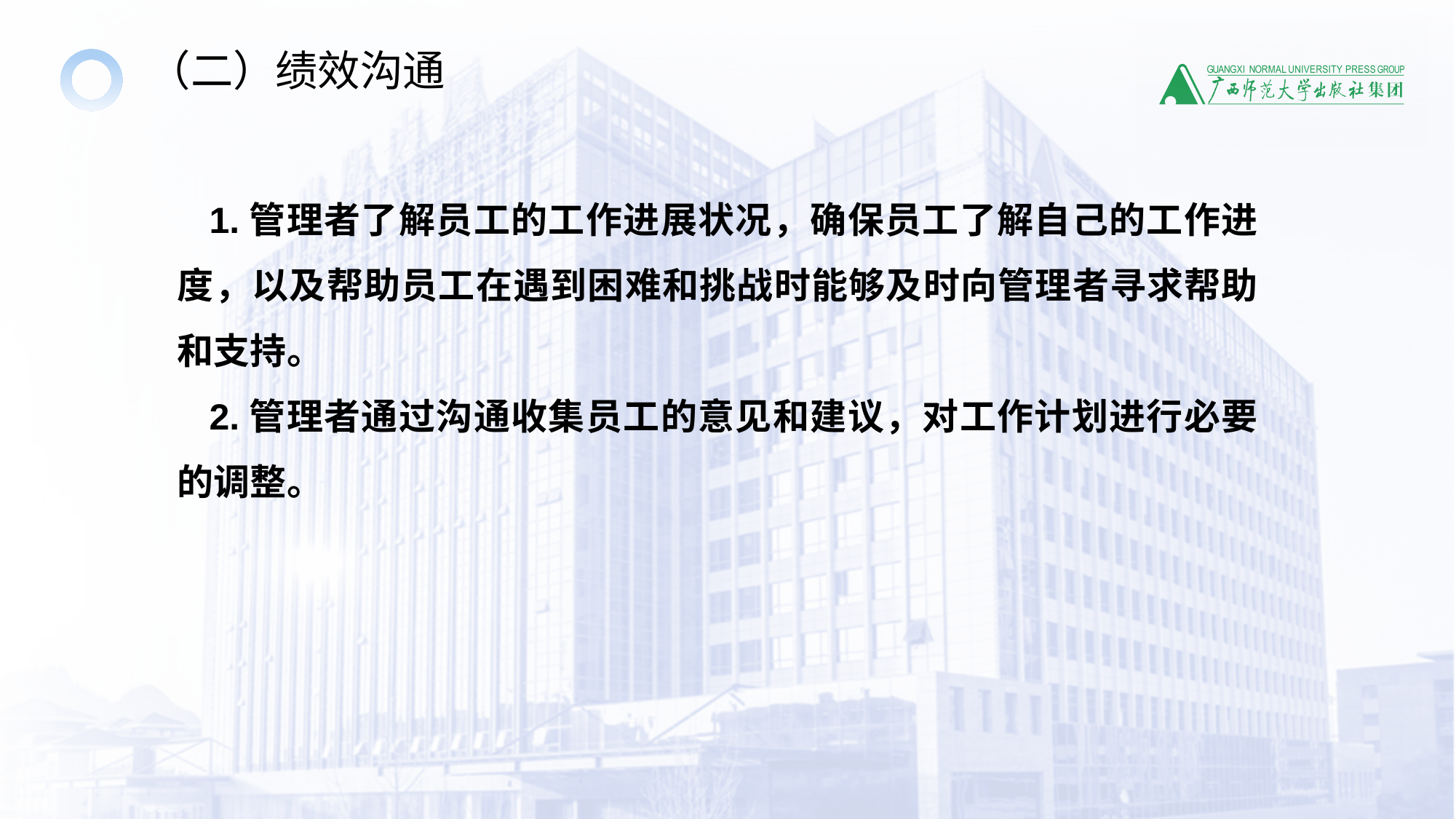

（二）绩效沟通

1.管理者了解员工的工作进展状况，确保员工了解自己的工作进度，以及帮助员工在遇到困难和挑战时能够及时向管理者寻求帮助和支持。
2.管理者通过沟通收集员工的意见和建议，对工作计划进行必要的调整。